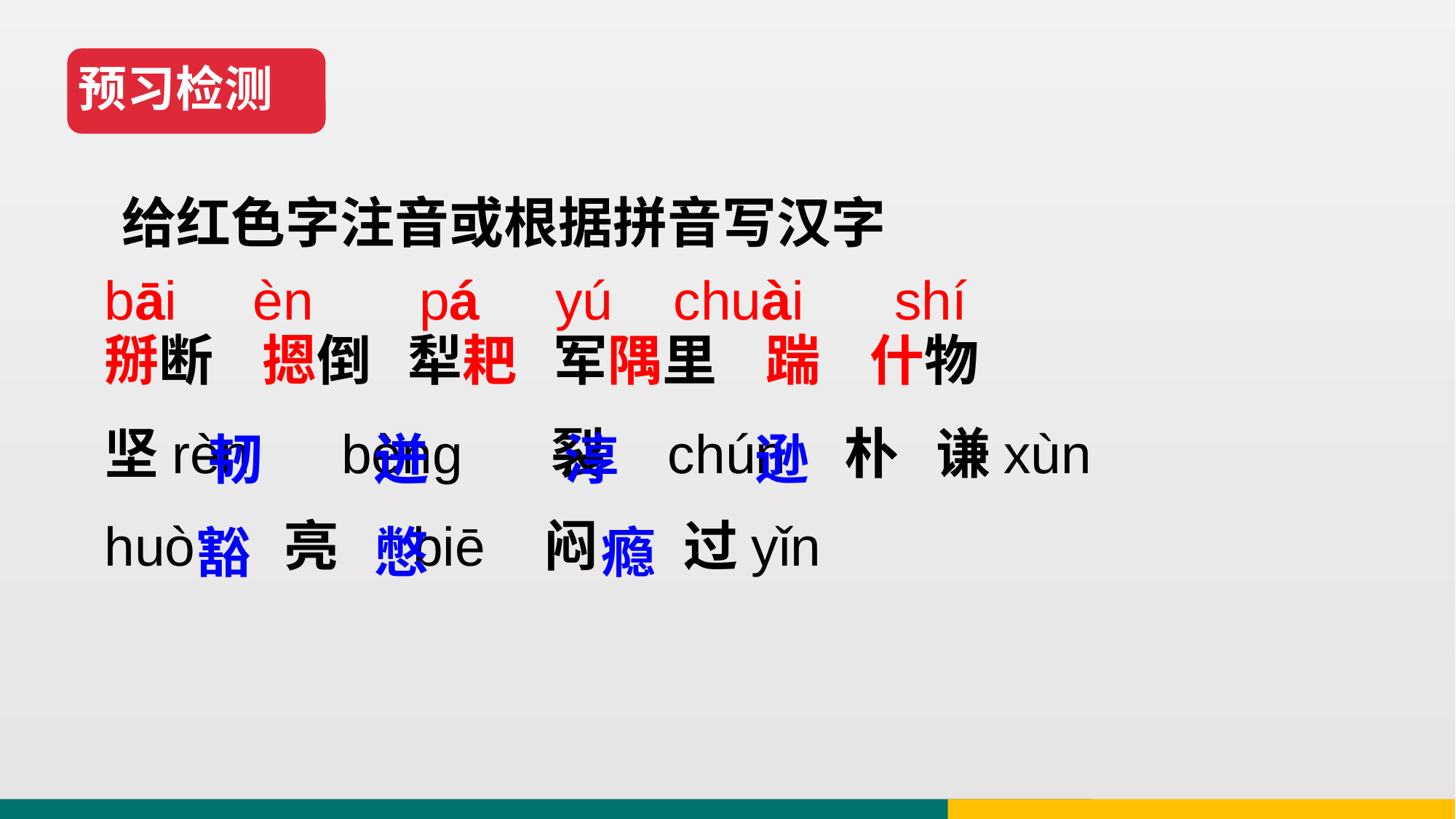

预习检测
给红色字注音或根据拼音写汉字
bāi     èn       pá     yú    chuài      shí
掰断    摁倒   犁耙   军隅里    踹    什物
坚rèn      bèng     裂    chún   朴   谦xùn
huò     亮     biē   闷       过yǐn
   韧         迸           淳           逊
  豁          憋              瘾